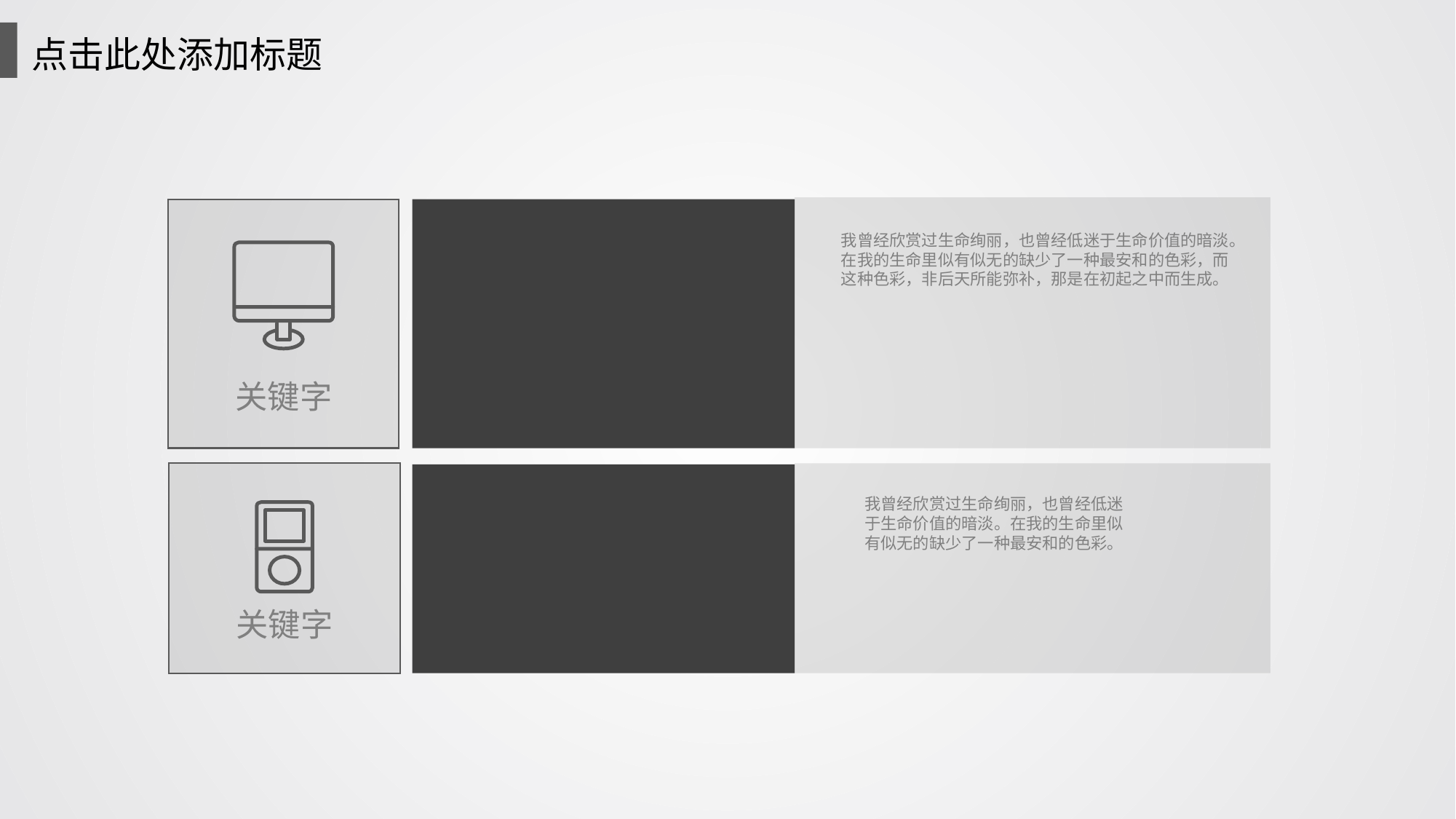

点击此处添加标题

关键字

我曾经欣赏过生命绚丽，也曾经低迷于生命价值的暗淡。在我的生命里似有似无的缺少了一种最安和的色彩，而这种色彩，非后天所能弥补，那是在初起之中而生成。

关键字

我曾经欣赏过生命绚丽，也曾经低迷于生命价值的暗淡。在我的生命里似有似无的缺少了一种最安和的色彩。